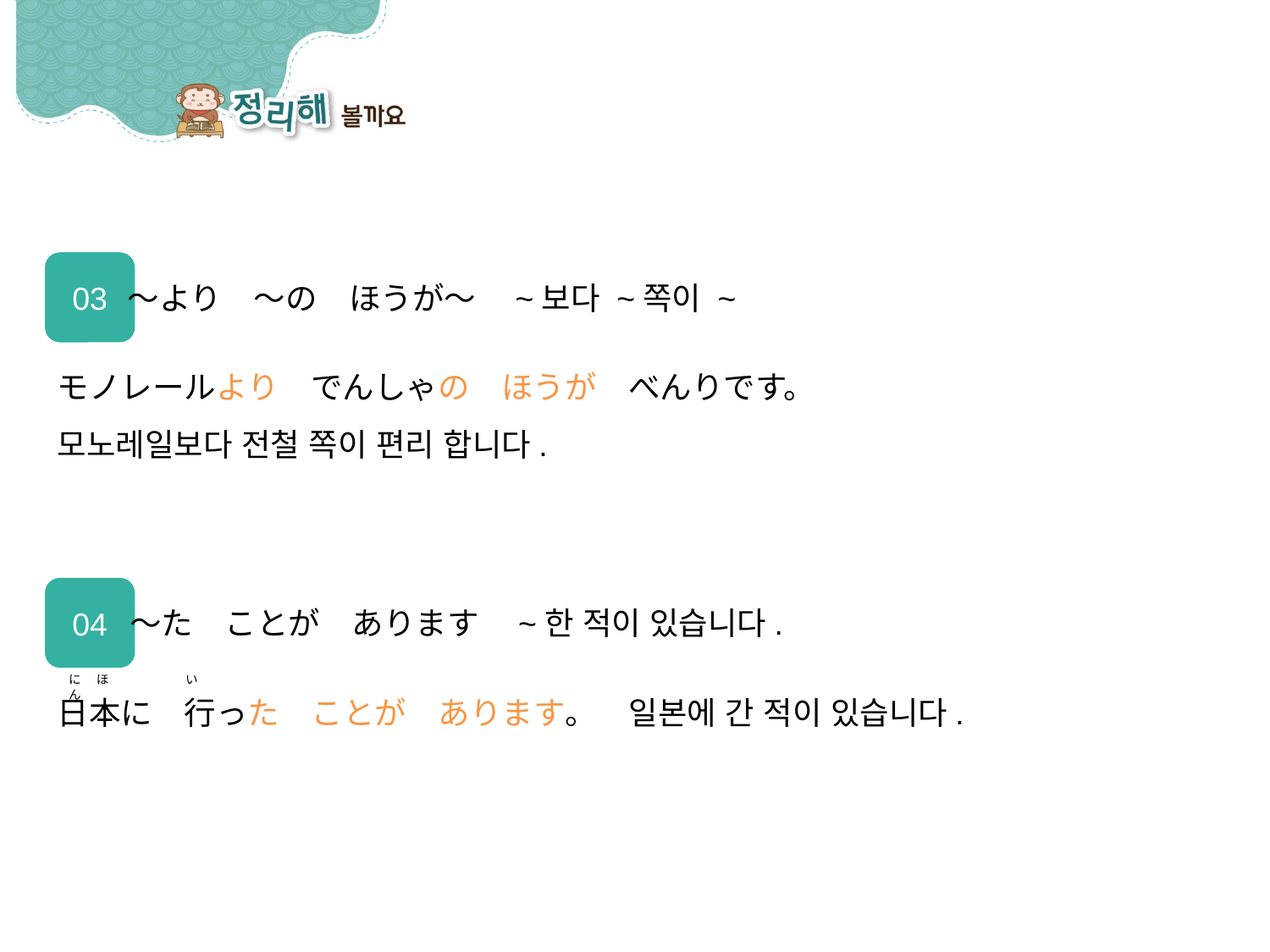

03
～より　～の　ほうが～　~보다 ~쪽이 ~
モノレールより　でんしゃの　ほうが　べんりです。
모노레일보다 전철 쪽이 편리 합니다.
04
～た　ことが　あります　~한 적이 있습니다.
日本に　行った　ことが　あります。　일본에 간 적이 있습니다.
に　 ほん
い